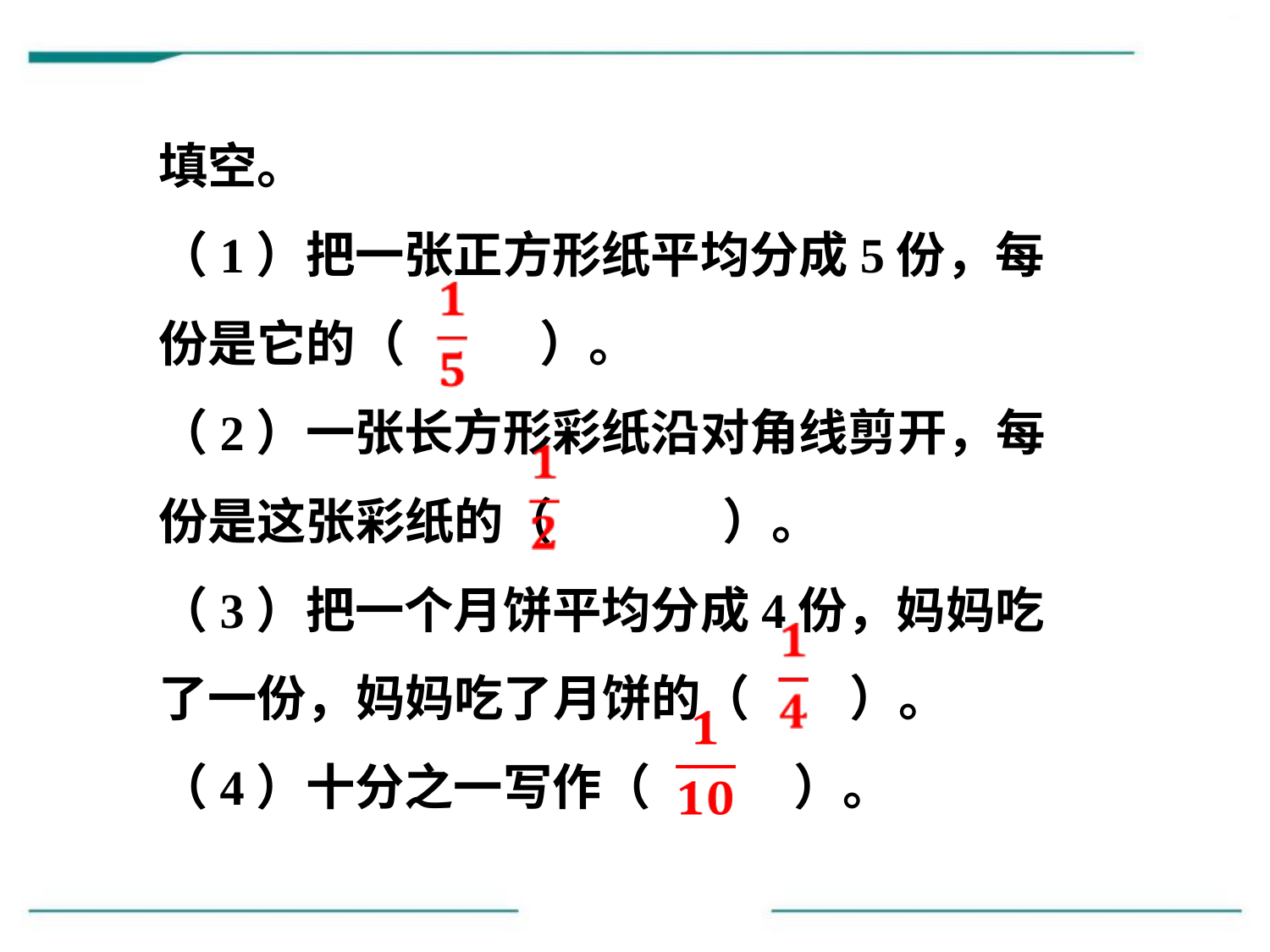

填空。
（1）把一张正方形纸平均分成5份，每份是它的（      	）。
（2）一张长方形彩纸沿对角线剪开，每份是这张彩纸的（	     ）。
（3）把一个月饼平均分成4份，妈妈吃了一份，妈妈吃了月饼的（	     ）。
（4）十分之一写作（   	）。